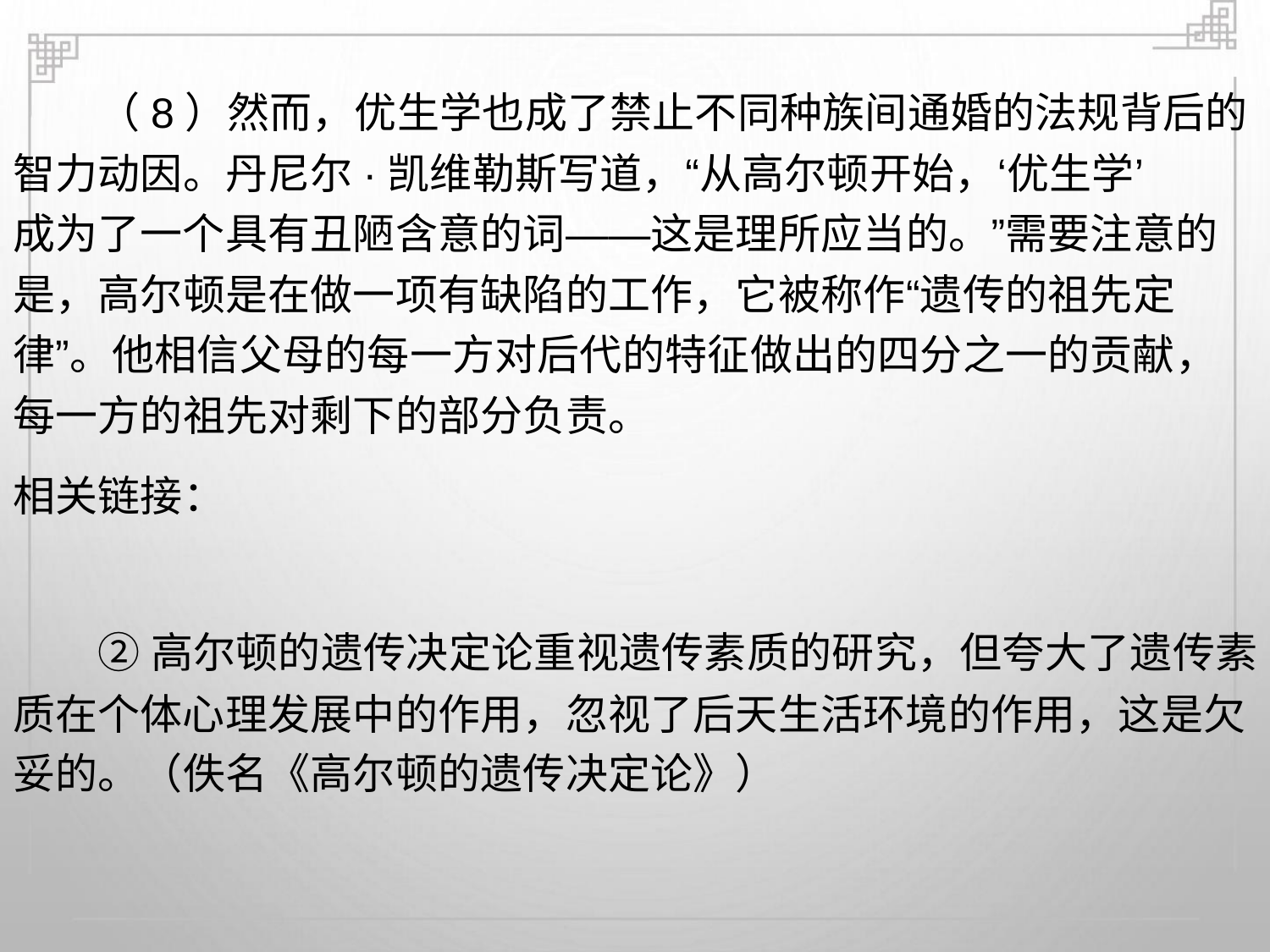

（8）然而，优生学也成了禁止不同种族间通婚的法规背后的
智力动因。丹尼尔·凯维勒斯写道，“从高尔顿开始，‘优生学’
成为了一个具有丑陋含意的词——这是理所应当的。”需要注意的
是，高尔顿是在做一项有缺陷的工作，它被称作“遗传的祖先定
律”。他相信父母的每一方对后代的特征做出的四分之一的贡献，
每一方的祖先对剩下的部分负责。
相关链接：
②高尔顿的遗传决定论重视遗传素质的研究，但夸大了遗传素
质在个体心理发展中的作用，忽视了后天生活环境的作用，这是欠
妥的。（佚名《高尔顿的遗传决定论》）